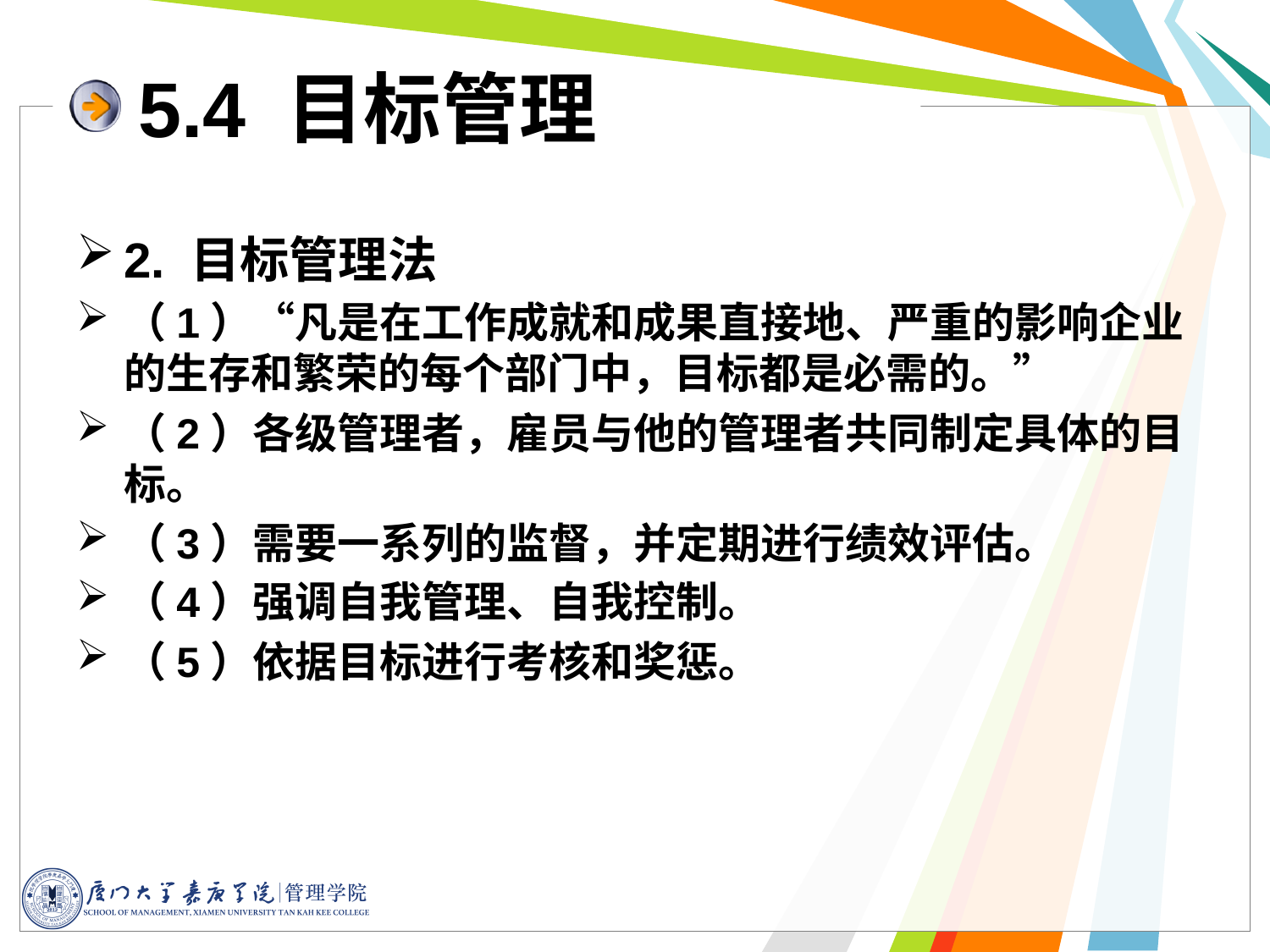

5.4 目标管理
2. 目标管理法
（1）“凡是在工作成就和成果直接地、严重的影响企业的生存和繁荣的每个部门中，目标都是必需的。”
（2）各级管理者，雇员与他的管理者共同制定具体的目标。
（3）需要一系列的监督，并定期进行绩效评估。
（4）强调自我管理、自我控制。
（5）依据目标进行考核和奖惩。